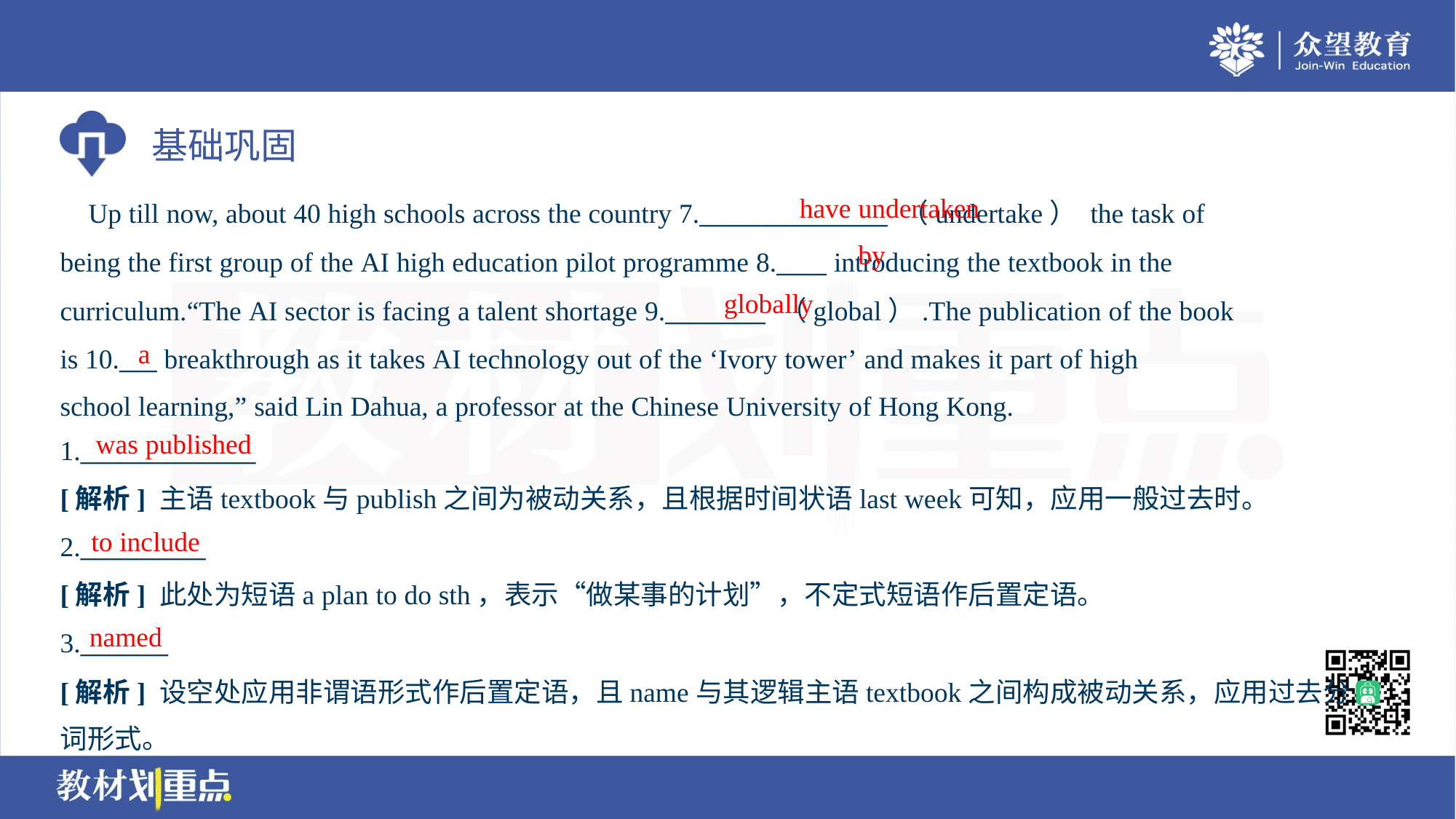

have undertaken
    Up till now, about 40 high schools across the country 7._______________ （undertake） the task of
being the first group of the AI high education pilot programme 8.____ introducing the textbook in the
curriculum.“The AI sector is facing a talent shortage 9.________ （global）.The publication of the book
is 10.___ breakthrough as it takes AI technology out of the ‘Ivory tower’ and makes it part of high
school learning,” said Lin Dahua, a professor at the Chinese University of Hong Kong.
by
globally
a
was published
1.______________
[解析] 主语textbook与publish之间为被动关系，且根据时间状语last week可知，应用一般过去时。
to include
2.__________
[解析] 此处为短语a plan to do sth，表示“做某事的计划”，不定式短语作后置定语。
named
3._______
[解析] 设空处应用非谓语形式作后置定语，且name与其逻辑主语textbook之间构成被动关系，应用过去分
词形式。